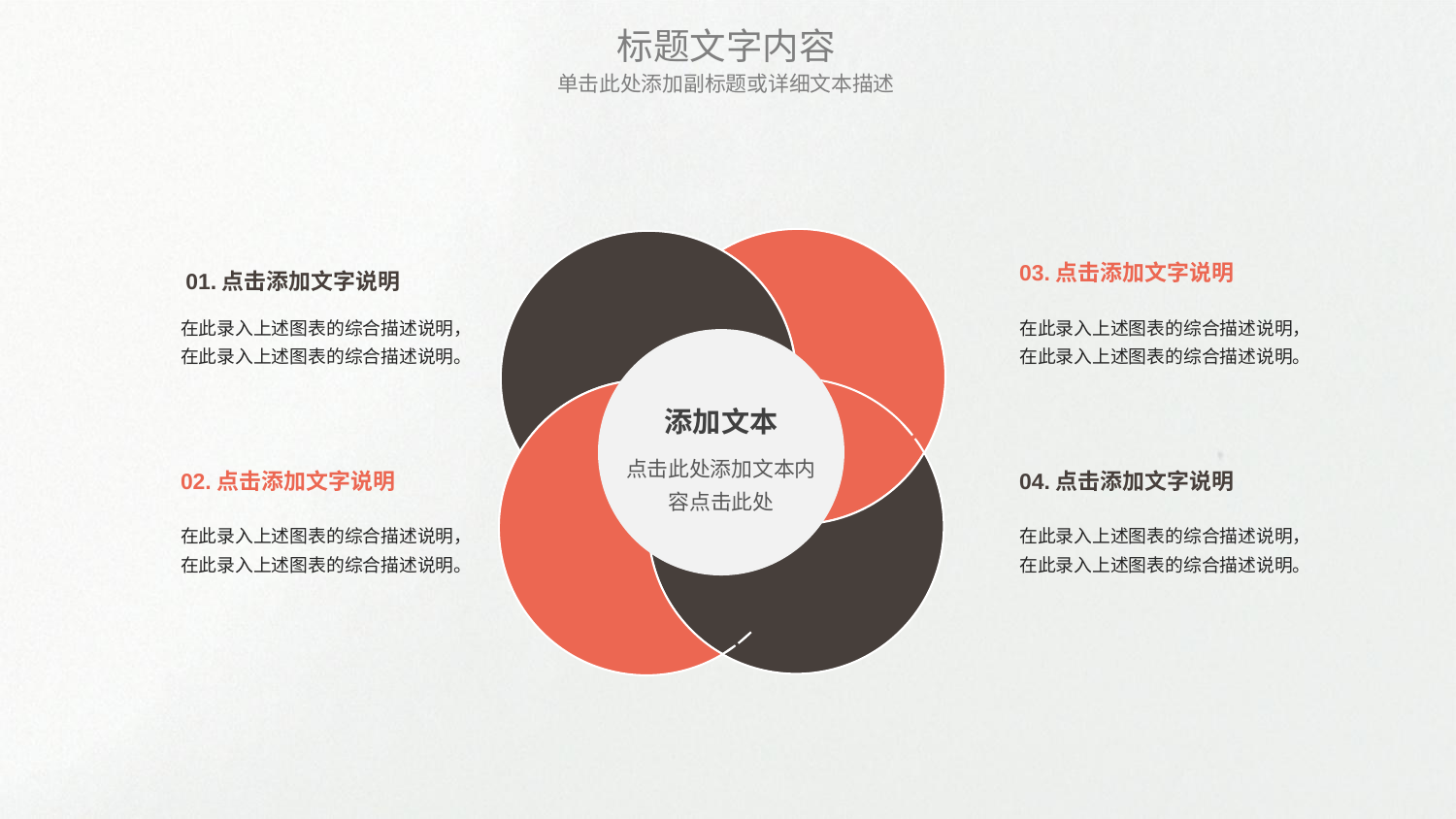

标题文字内容
单击此处添加副标题或详细文本描述

03.点击添加文字说明
01.点击添加文字说明
在此录入上述图表的综合描述说明，在此录入上述图表的综合描述说明。
在此录入上述图表的综合描述说明，在此录入上述图表的综合描述说明。

添加文本
点击此处添加文本内容点击此处
02.点击添加文字说明
04.点击添加文字说明
在此录入上述图表的综合描述说明，在此录入上述图表的综合描述说明。
在此录入上述图表的综合描述说明，在此录入上述图表的综合描述说明。